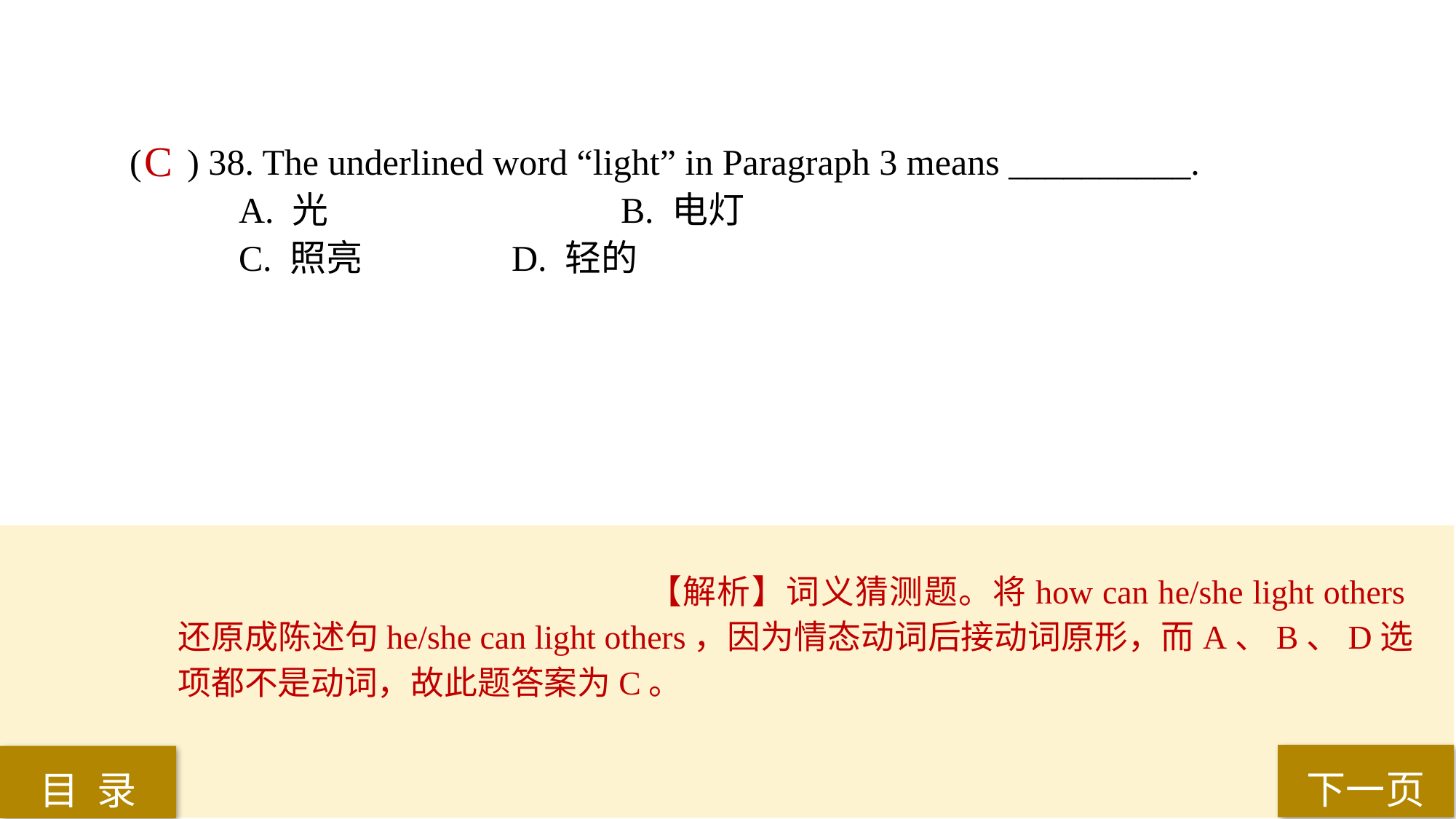

C
(     ) 38. The underlined word “light” in Paragraph 3 means __________.
A. 光 			B. 电灯
C. 照亮 		D. 轻的
【解析】词义猜测题。将how can he/she light others还原成陈述句he/she can light others，因为情态动词后接动词原形，而A、B、D选项都不是动词，故此题答案为C。